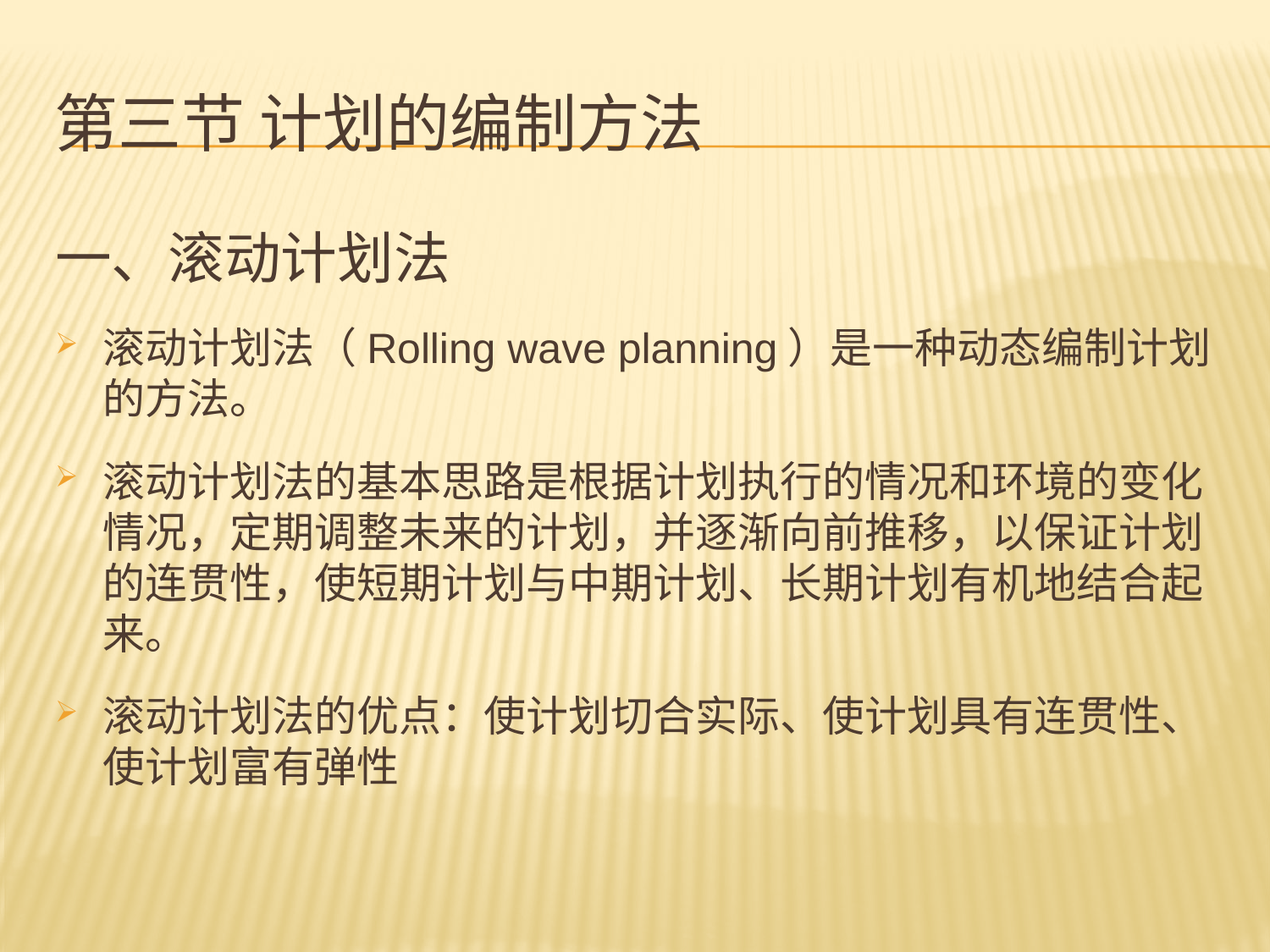

# 第三节 计划的编制方法
一、滚动计划法
滚动计划法（Rolling wave planning）是一种动态编制计划的方法。
滚动计划法的基本思路是根据计划执行的情况和环境的变化情况，定期调整未来的计划，并逐渐向前推移，以保证计划的连贯性，使短期计划与中期计划、长期计划有机地结合起来。
滚动计划法的优点：使计划切合实际、使计划具有连贯性、使计划富有弹性